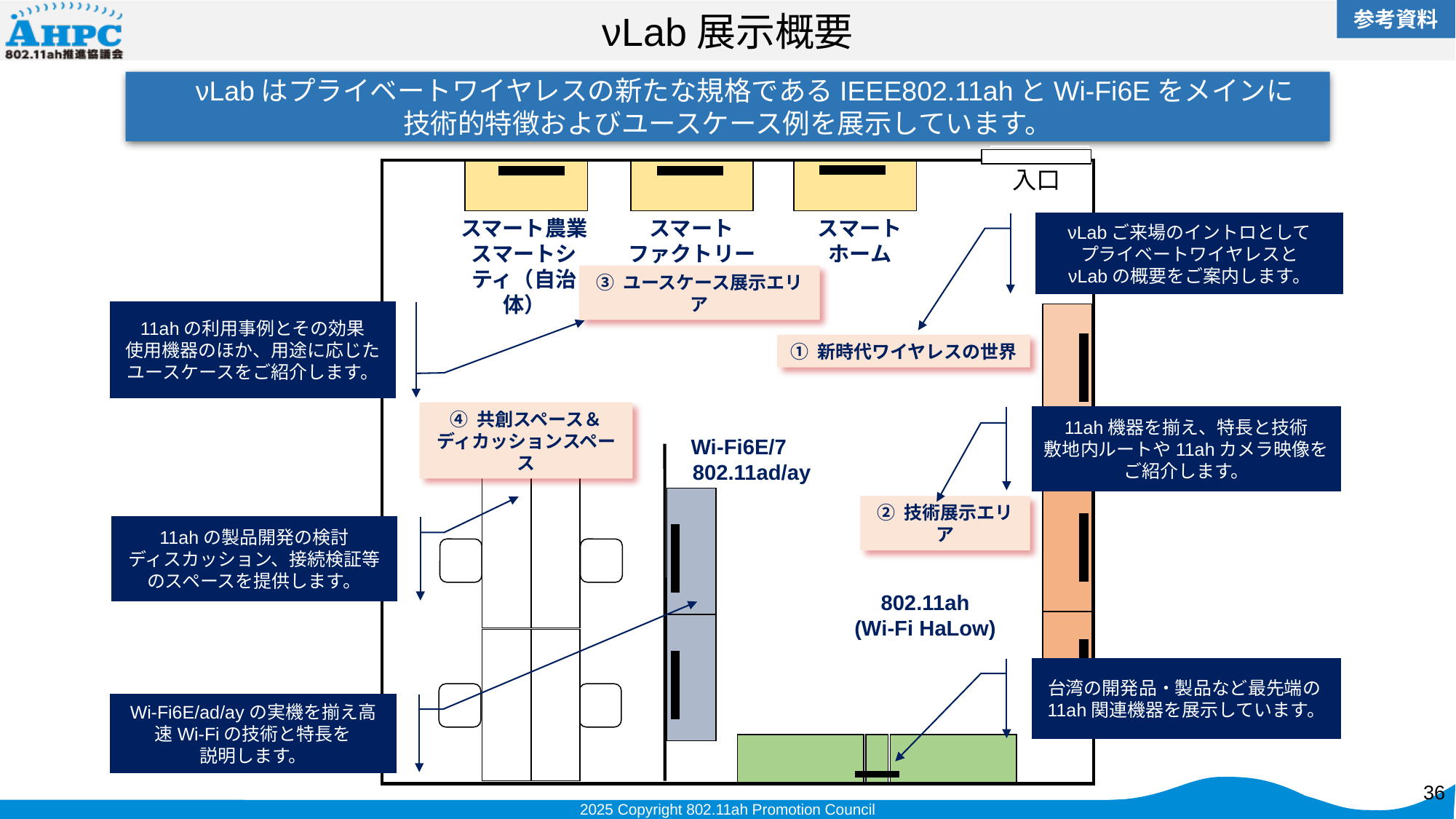

参考資料
# νLab展示概要
　νLabはプライベートワイヤレスの新たな規格であるIEEE802.11ahとWi-Fi6Eをメインに
技術的特徴およびユースケース例を展示しています。

入口

スマート農業
スマートシティ（自治体）
スマート
ファクトリー
スマート
ホーム
③ ユースケース展示エリア

① 新時代ワイヤレスの世界
④ 共創スペース＆
ディカッションスペース
Wi-Fi6E/7
802.11ad/ay

② 技術展示エリア

802.11ah
(Wi-Fi HaLow)

νLabご来場のイントロとして
プライベートワイヤレスと
νLabの概要をご案内します。
11ahの利用事例とその効果
使用機器のほか、用途に応じたユースケースをご紹介します。
11ah機器を揃え、特長と技術
敷地内ルートや11ahカメラ映像をご紹介します。
11ahの製品開発の検討
ディスカッション、接続検証等のスペースを提供します。
台湾の開発品・製品など最先端の11ah関連機器を展示しています。
Wi-Fi6E/ad/ayの実機を揃え高速Wi-Fiの技術と特長を
説明します。